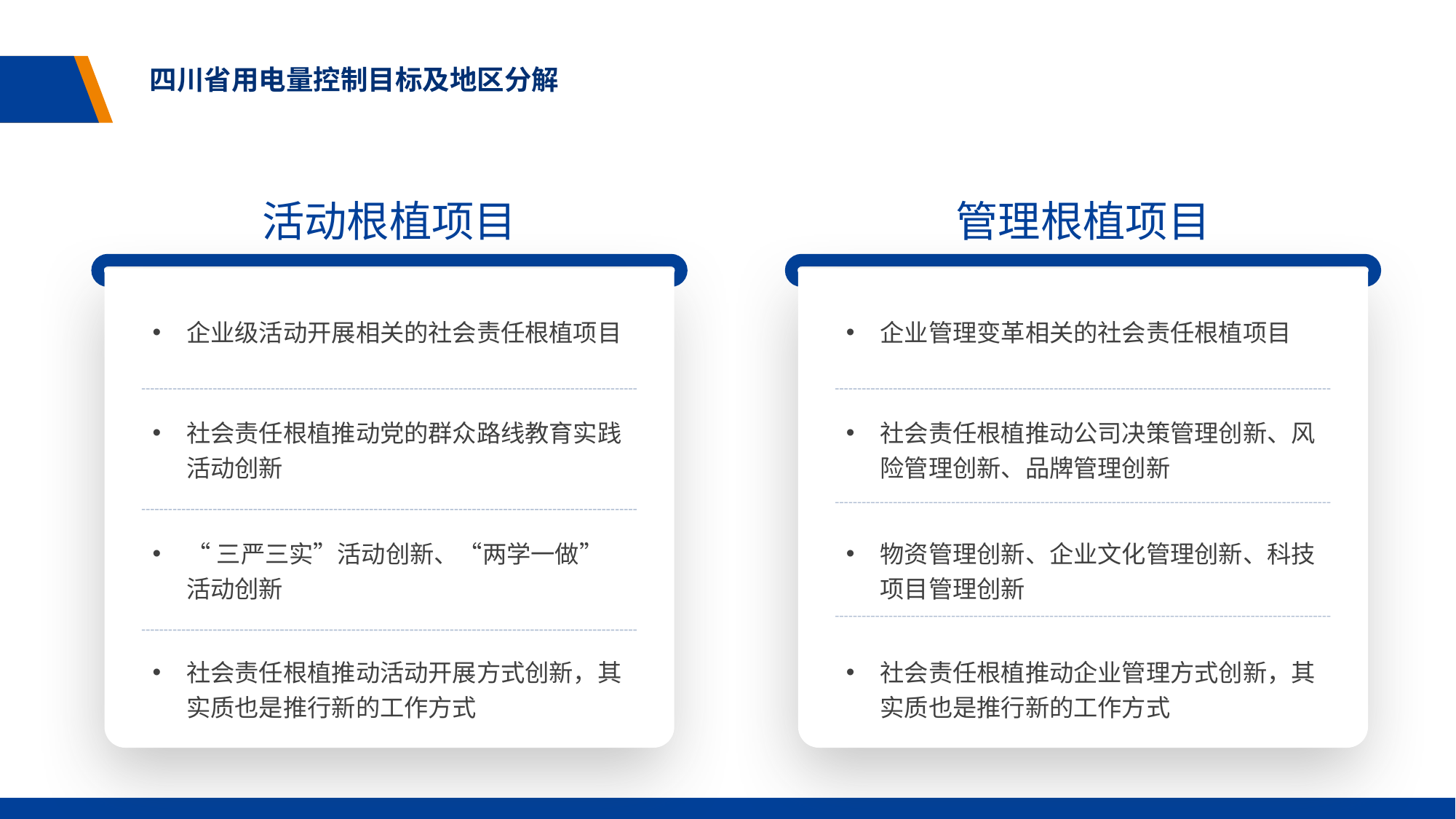

四川省用电量控制目标及地区分解
活动根植项目
管理根植项目

企业级活动开展相关的社会责任根植项目
企业管理变革相关的社会责任根植项目
社会责任根植推动党的群众路线教育实践活动创新
社会责任根植推动公司决策管理创新、风险管理创新、品牌管理创新
“三严三实”活动创新、“两学一做”活动创新
物资管理创新、企业文化管理创新、科技项目管理创新
社会责任根植推动活动开展方式创新，其实质也是推行新的工作方式
社会责任根植推动企业管理方式创新，其实质也是推行新的工作方式